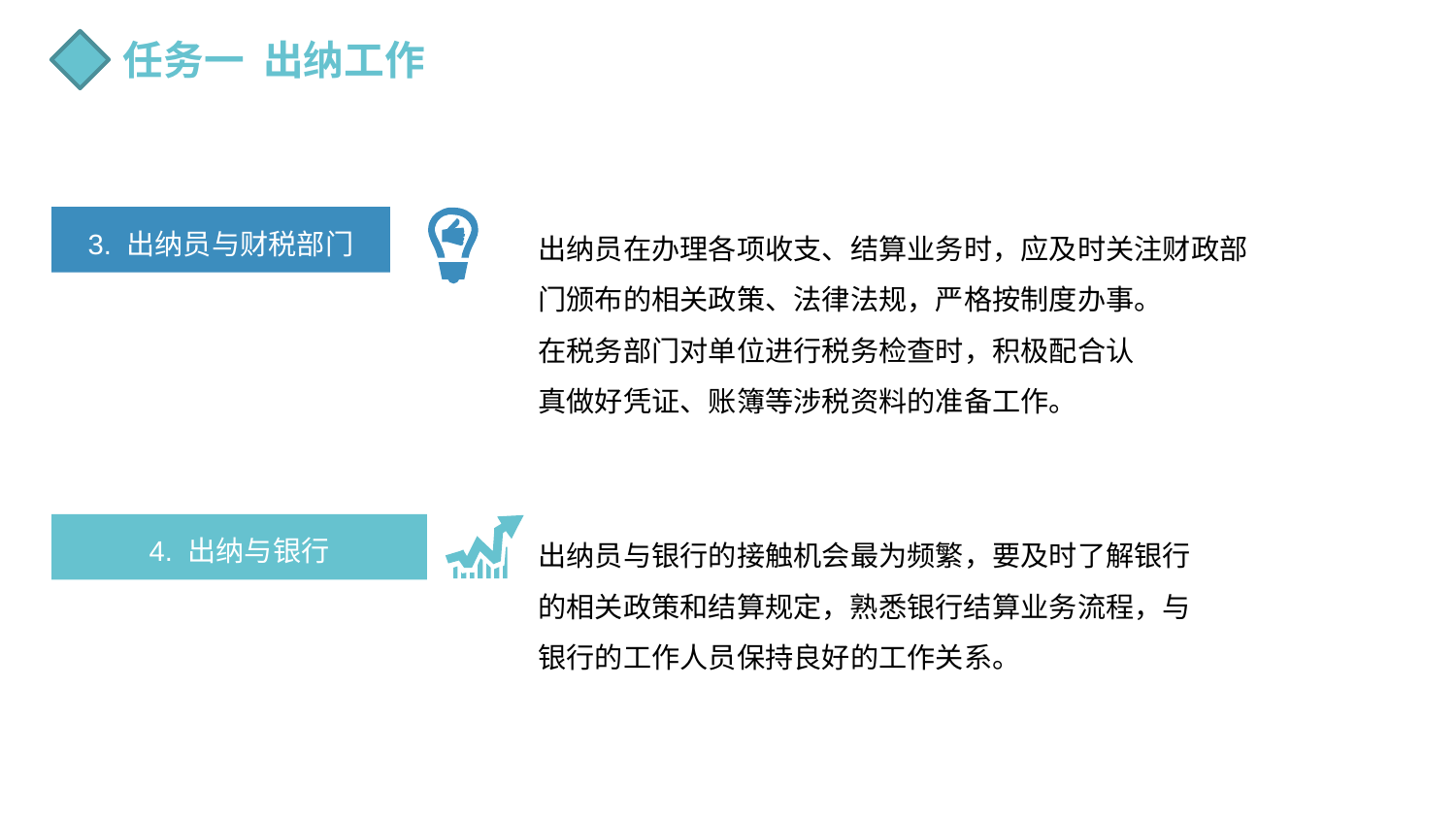

任务一  出纳工作

3. 出纳员与财税部门
出纳员在办理各项收支、结算业务时，应及时关注财政部门颁布的相关政策、法律法规，严格按制度办事。
在税务部门对单位进行税务检查时，积极配合认
真做好凭证、账簿等涉税资料的准备工作。
4. 出纳与银行
出纳员与银行的接触机会最为频繁，要及时了解银行的相关政策和结算规定，熟悉银行结算业务流程，与银行的工作人员保持良好的工作关系。